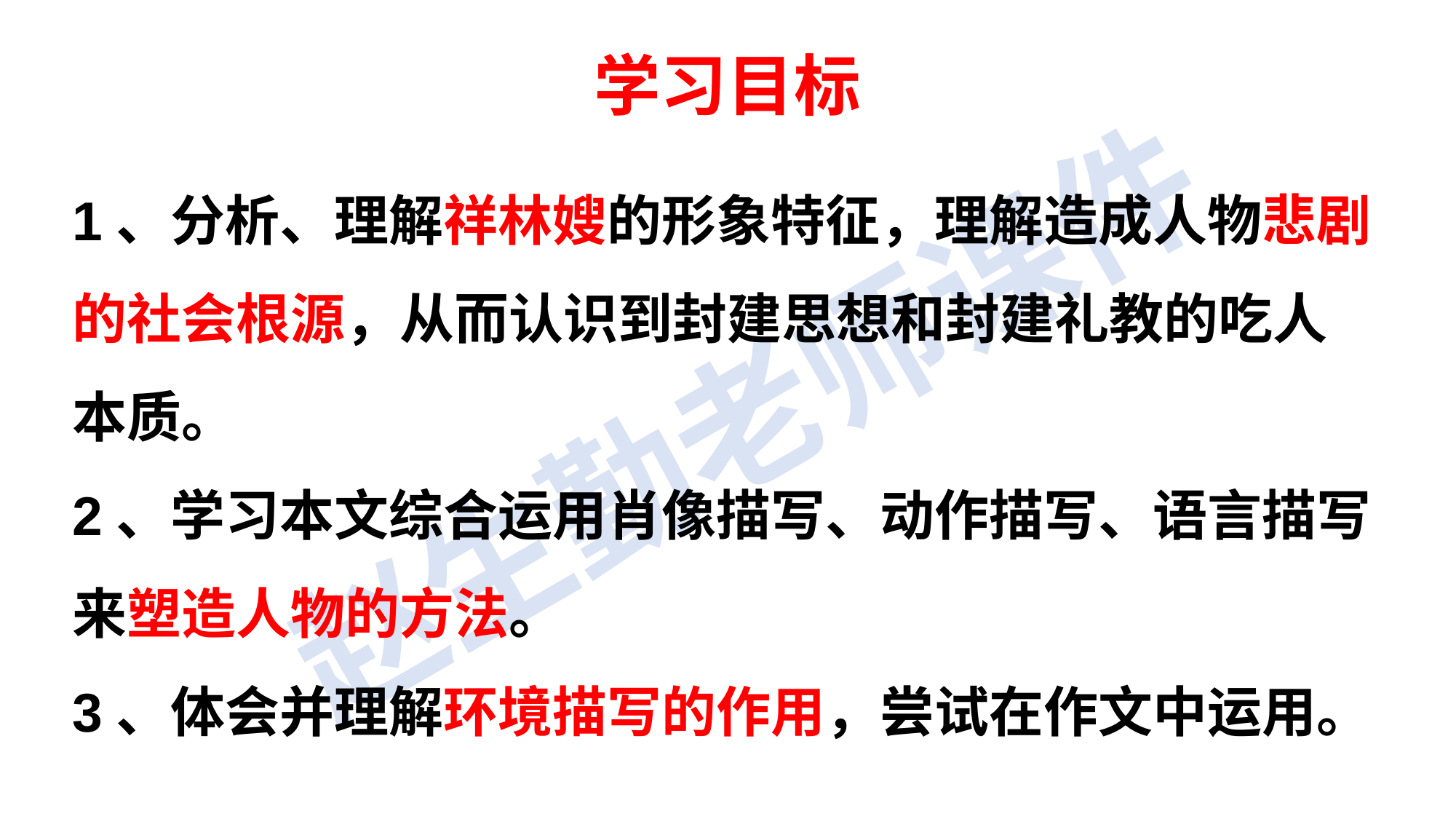

学习目标
1、分析、理解祥林嫂的形象特征，理解造成人物悲剧的社会根源，从而认识到封建思想和封建礼教的吃人本质。
2、学习本文综合运用肖像描写、动作描写、语言描写来塑造人物的方法。
3、体会并理解环境描写的作用，尝试在作文中运用。